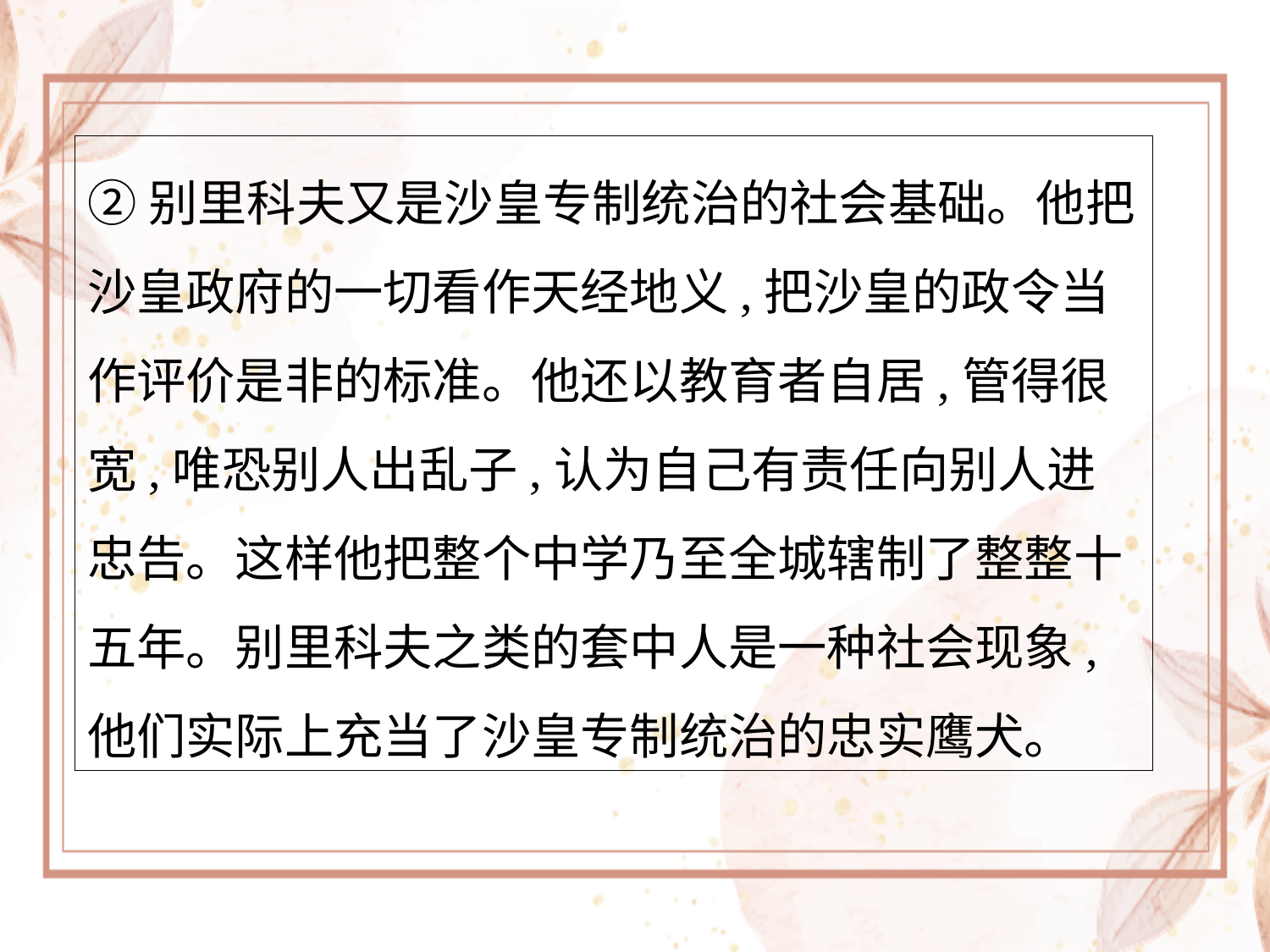

②别里科夫又是沙皇专制统治的社会基础。他把沙皇政府的一切看作天经地义,把沙皇的政令当作评价是非的标准。他还以教育者自居,管得很宽,唯恐别人出乱子,认为自己有责任向别人进忠告。这样他把整个中学乃至全城辖制了整整十五年。别里科夫之类的套中人是一种社会现象,他们实际上充当了沙皇专制统治的忠实鹰犬。